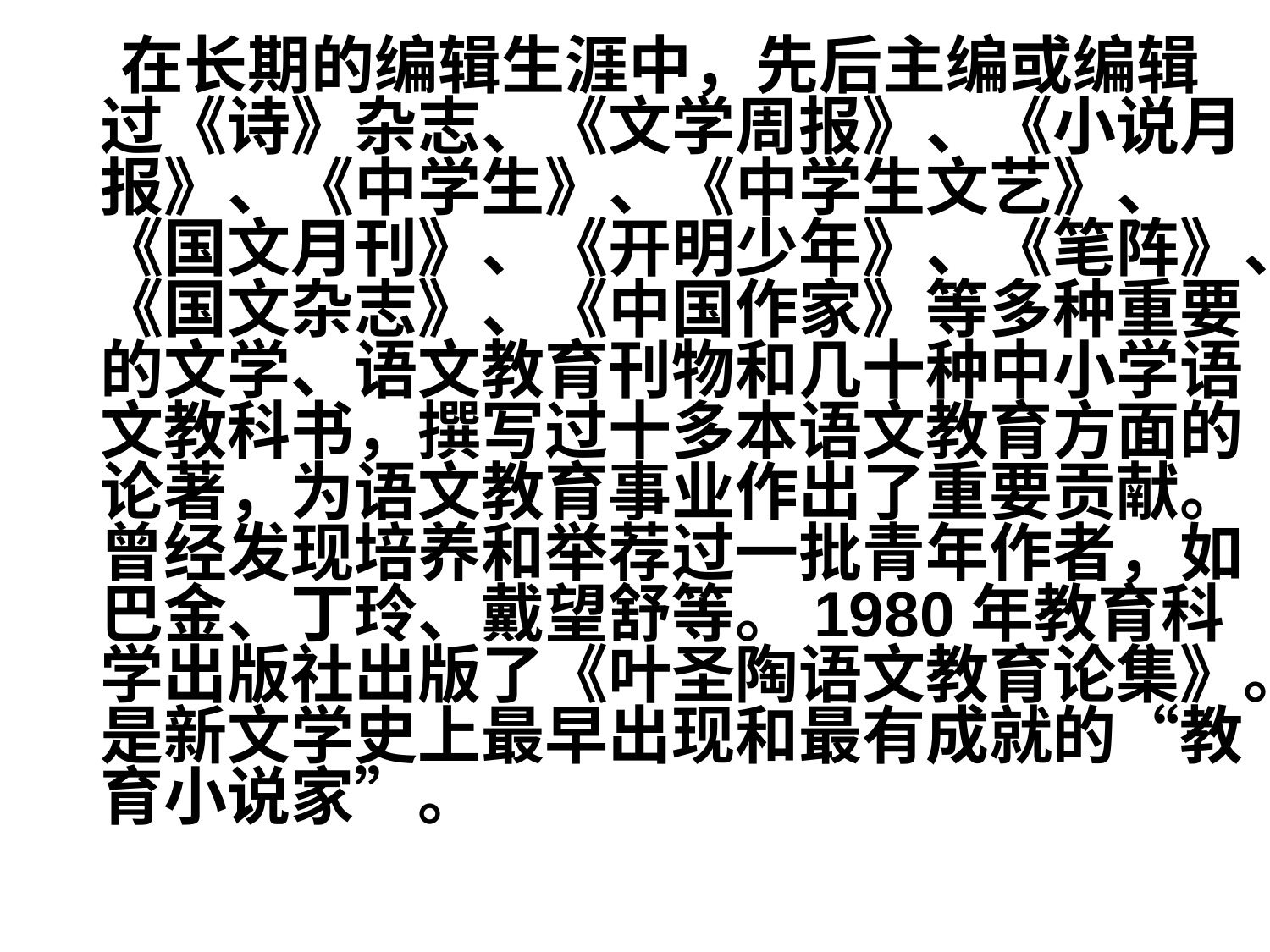

在长期的编辑生涯中，先后主编或编辑过《诗》杂志、《文学周报》、《小说月报》、《中学生》、《中学生文艺》、《国文月刊》、《开明少年》、《笔阵》、《国文杂志》、《中国作家》等多种重要的文学、语文教育刊物和几十种中小学语文教科书，撰写过十多本语文教育方面的论著，为语文教育事业作出了重要贡献。曾经发现培养和举荐过一批青年作者，如巴金、丁玲、戴望舒等。1980年教育科学出版社出版了《叶圣陶语文教育论集》。是新文学史上最早出现和最有成就的“教育小说家”。